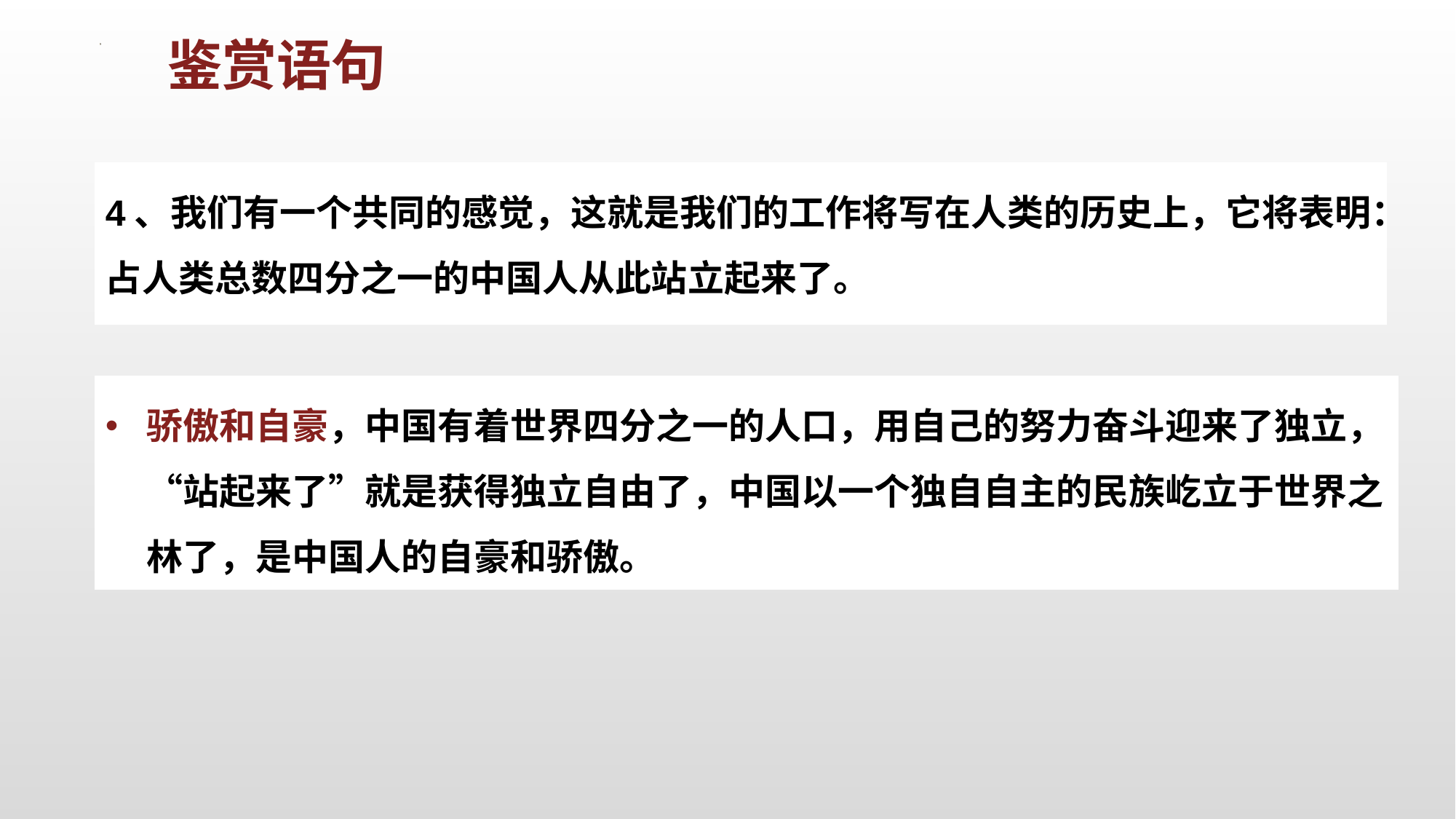

鉴赏语句
4、我们有一个共同的感觉，这就是我们的工作将写在人类的历史上，它将表明：占人类总数四分之一的中国人从此站立起来了。
骄傲和自豪，中国有着世界四分之一的人口，用自己的努力奋斗迎来了独立，“站起来了”就是获得独立自由了，中国以一个独自自主的民族屹立于世界之林了，是中国人的自豪和骄傲。